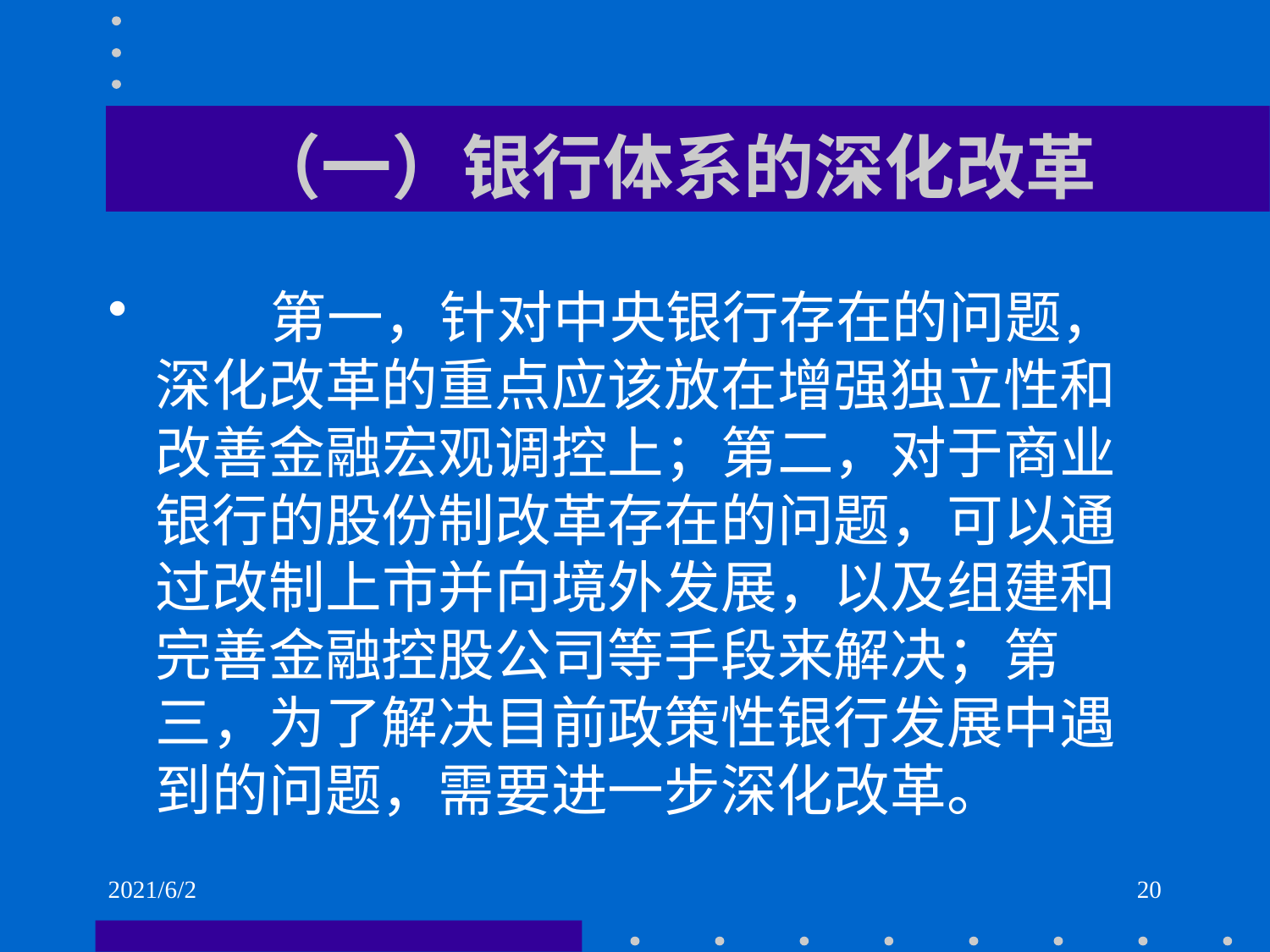

# （一）银行体系的深化改革
        第一，针对中央银行存在的问题，深化改革的重点应该放在增强独立性和改善金融宏观调控上；第二，对于商业银行的股份制改革存在的问题，可以通过改制上市并向境外发展，以及组建和完善金融控股公司等手段来解决；第三，为了解决目前政策性银行发展中遇到的问题，需要进一步深化改革。
2021/6/2
20